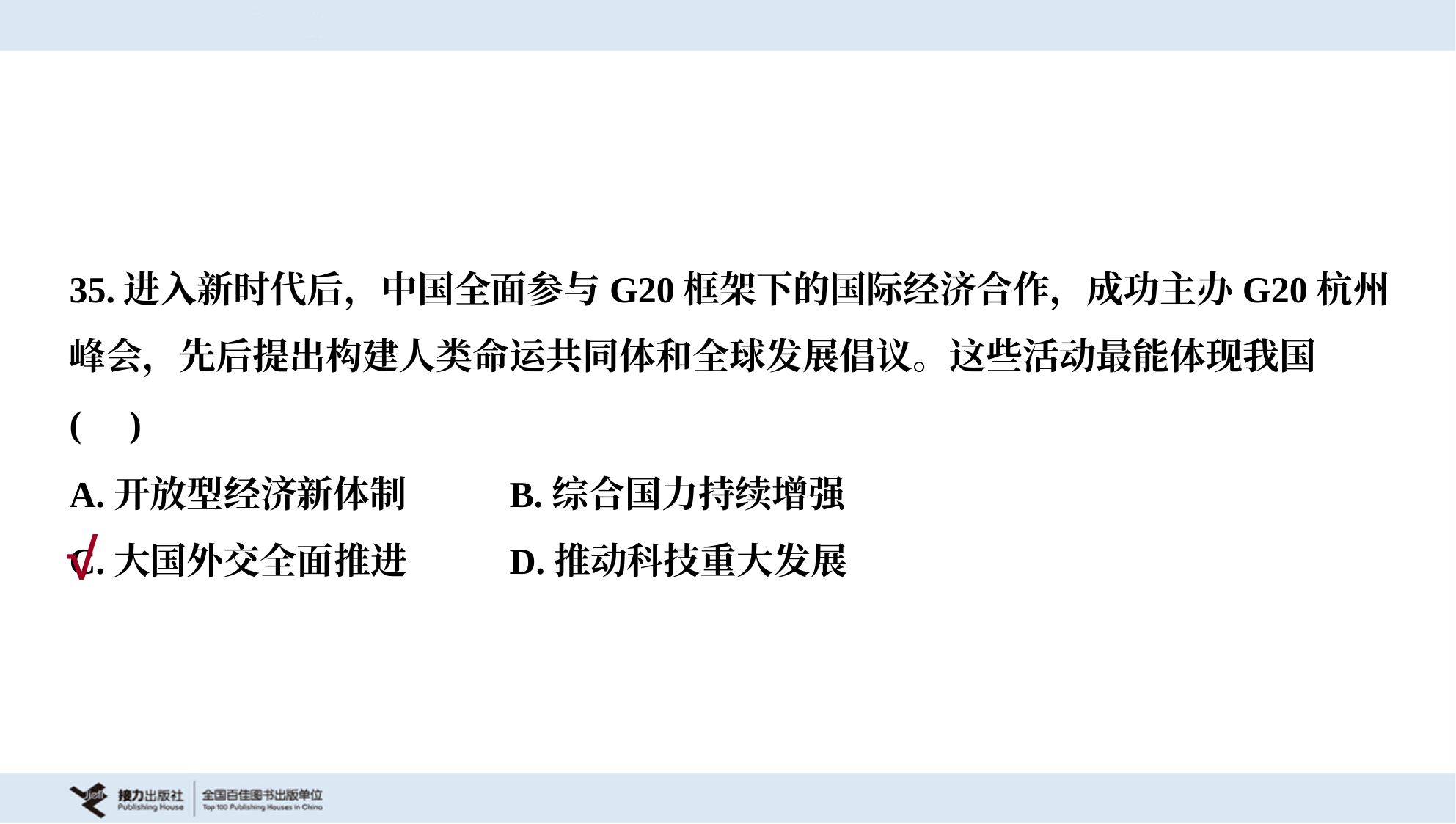

35.进入新时代后，中国全面参与G20框架下的国际经济合作，成功主办G20杭州
峰会，先后提出构建人类命运共同体和全球发展倡议。这些活动最能体现我国
(     )
A.开放型经济新体制	B.综合国力持续增强
C.大国外交全面推进	D.推动科技重大发展
√